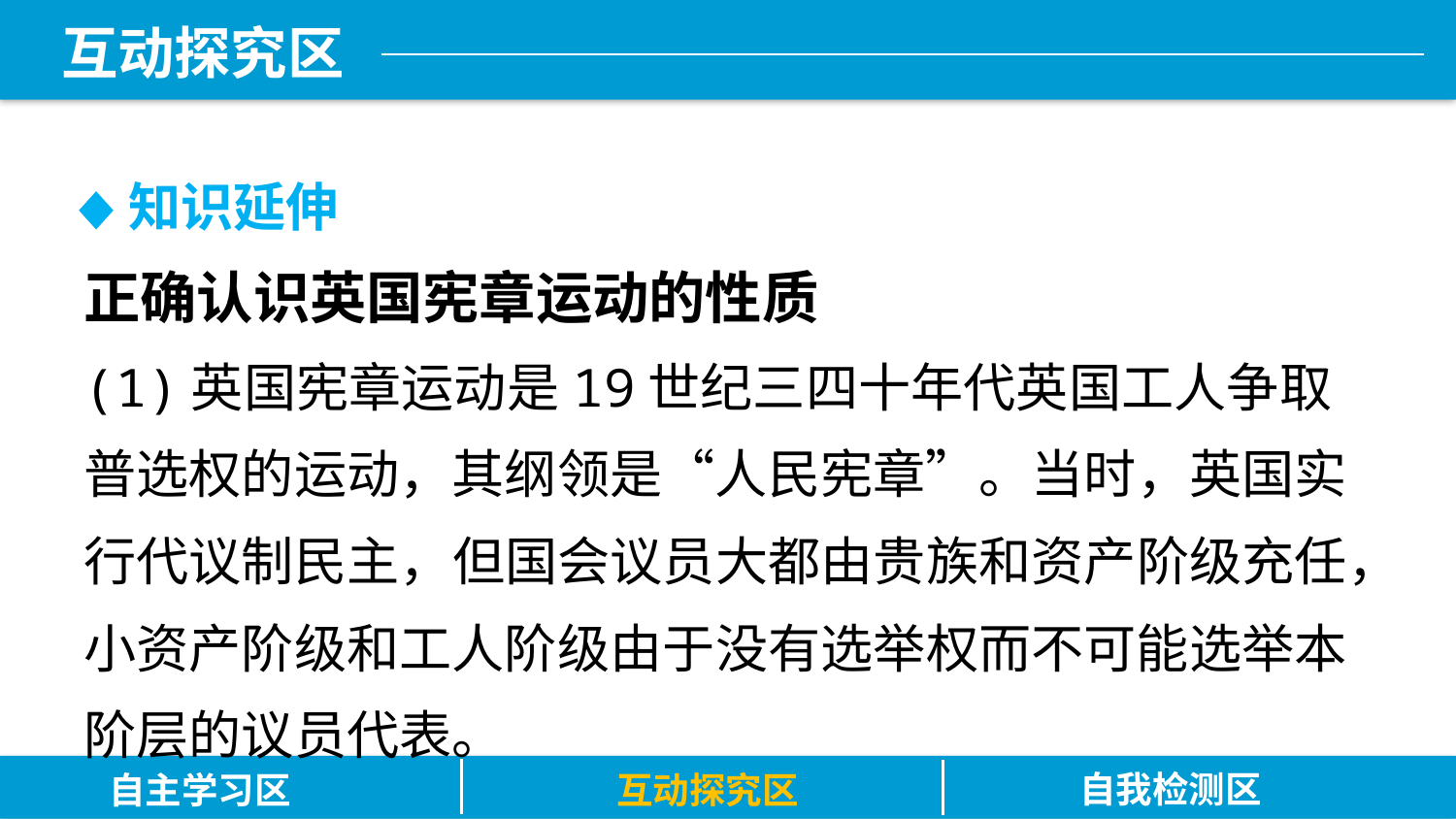

知识延伸

正确认识英国宪章运动的性质
(1)英国宪章运动是19世纪三四十年代英国工人争取普选权的运动，其纲领是“人民宪章”。当时，英国实行代议制民主，但国会议员大都由贵族和资产阶级充任，小资产阶级和工人阶级由于没有选举权而不可能选举本阶层的议员代表。
自我检测区
自主学习区
互动探究区